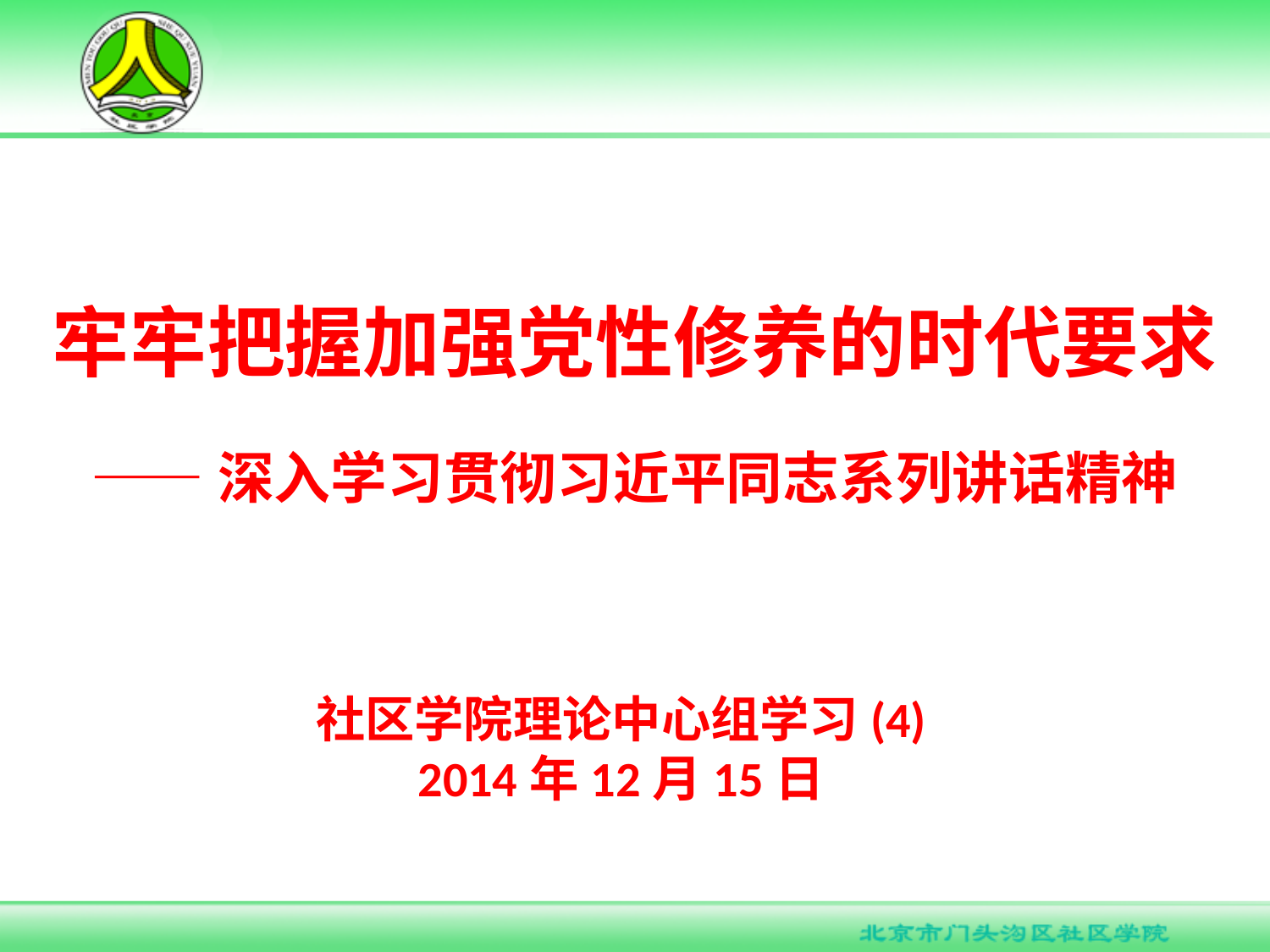

# 牢牢把握加强党性修养的时代要求
——深入学习贯彻习近平同志系列讲话精神

社区学院理论中心组学习(4)
2014年12月15日